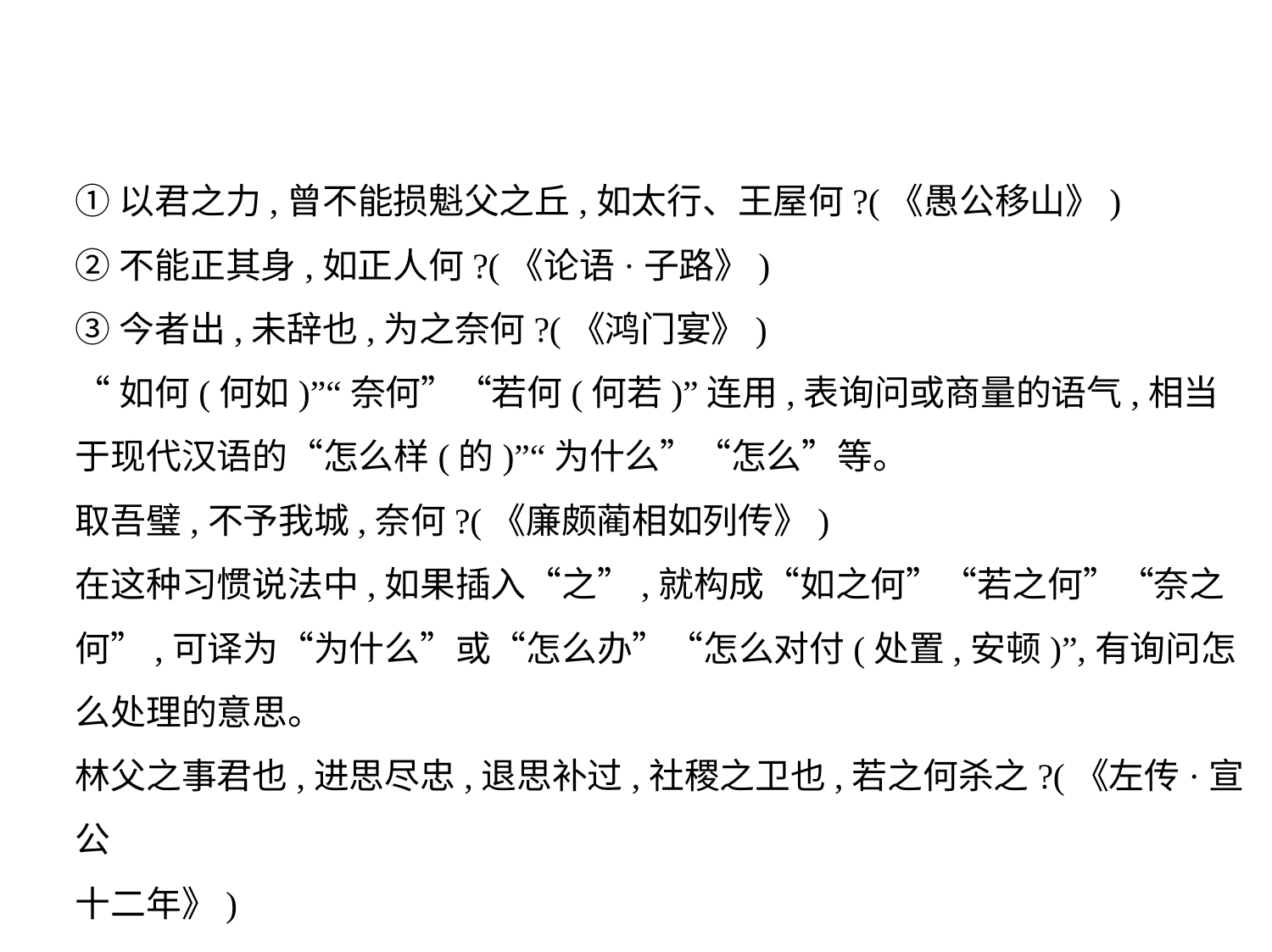

①以君之力,曾不能损魁父之丘,如太行、王屋何?(《愚公移山》)
②不能正其身,如正人何?(《论语·子路》)
③今者出,未辞也,为之奈何?(《鸿门宴》)
“如何(何如)”“奈何”“若何(何若)”连用,表询问或商量的语气,相当
于现代汉语的“怎么样(的)”“为什么”“怎么”等。
取吾璧,不予我城,奈何?(《廉颇蔺相如列传》)
在这种习惯说法中,如果插入“之”,就构成“如之何”“若之何”“奈之
何”,可译为“为什么”或“怎么办”“怎么对付(处置,安顿)”,有询问怎
么处理的意思。
林父之事君也,进思尽忠,退思补过,社稷之卫也,若之何杀之?(《左传·宣公
十二年》)